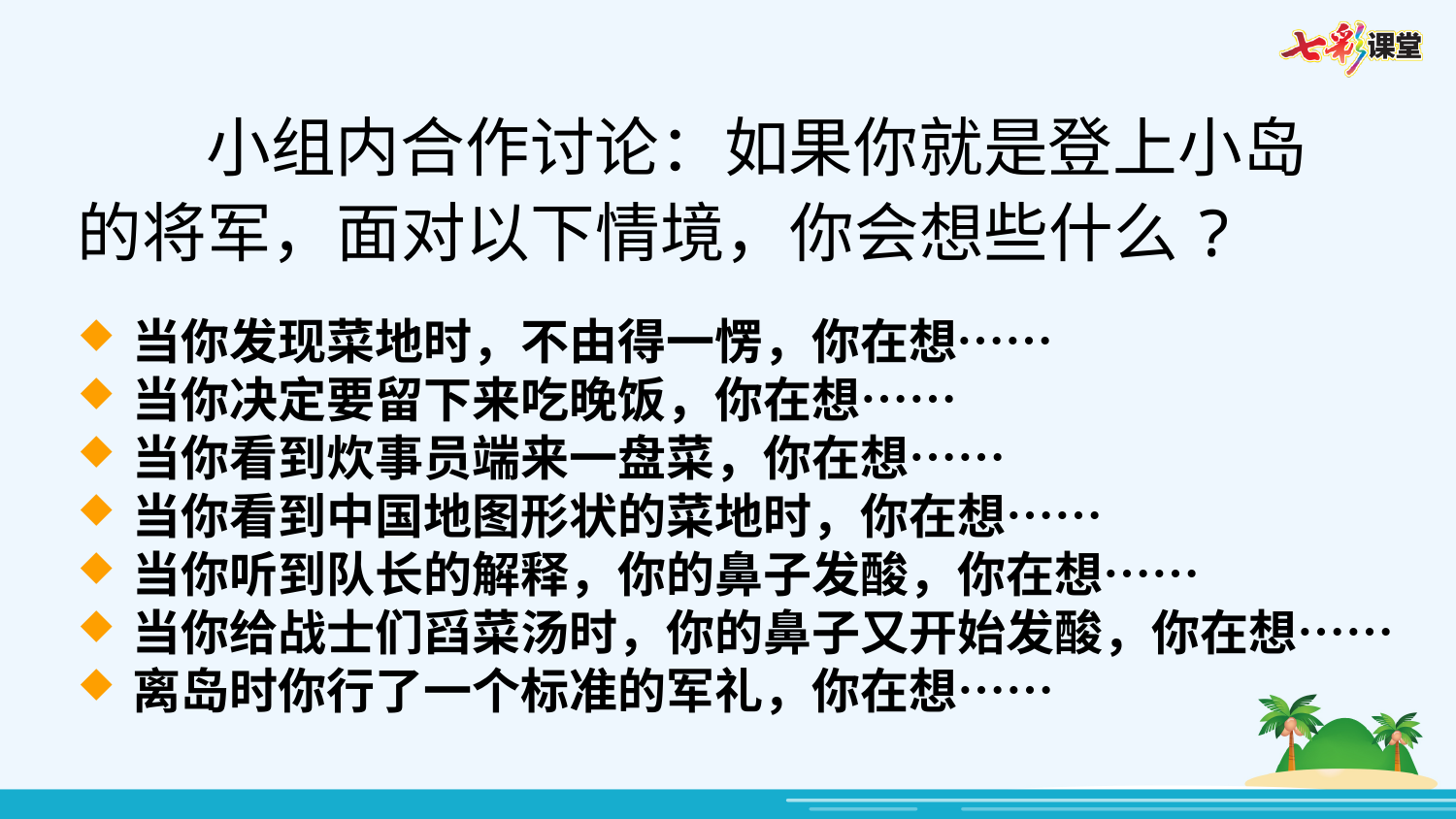

小组内合作讨论：如果你就是登上小岛的将军，面对以下情境，你会想些什么?
当你发现菜地时，不由得一愣，你在想……
当你决定要留下来吃晚饭，你在想……
当你看到炊事员端来一盘菜，你在想……
当你看到中国地图形状的菜地时，你在想……
当你听到队长的解释，你的鼻子发酸，你在想……
当你给战士们舀菜汤时，你的鼻子又开始发酸，你在想……
离岛时你行了一个标准的军礼，你在想……